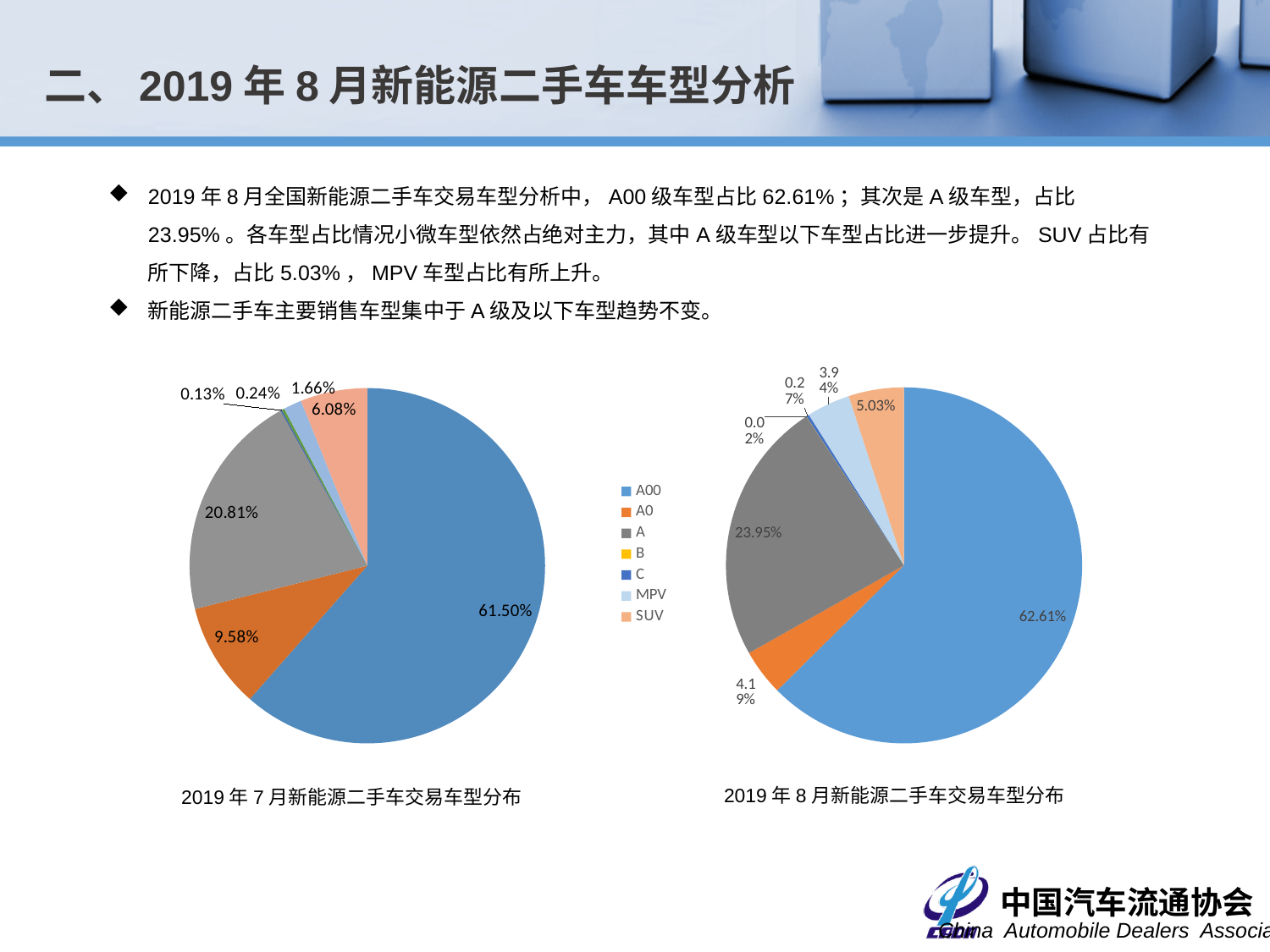

二、2019年8月新能源二手车车型分析
2019年8月全国新能源二手车交易车型分析中，A00级车型占比62.61%；其次是A级车型，占比23.95%。各车型占比情况小微车型依然占绝对主力，其中A级车型以下车型占比进一步提升。SUV占比有所下降，占比5.03%，MPV车型占比有所上升。
新能源二手车主要销售车型集中于A级及以下车型趋势不变。

### Chart

| Category | 数量 |
|---|---|
| A00 | 2811.0 |
| A0 | 438.0 |
| A | 951.0 |
| B | 0.0 |
| C | 6.0 |
| K | 11.0 |
| M | 76.0 |
| S | 278.0 |

### Chart

| Category |  |
|---|---|
| A00 | 0.6261184085284599 |
| A0 | 0.04188083000190367 |
| A | 0.23948220064724918 |
| B | 0.00019036740909956216 |
| C | 0.00266514372739387 |
| MPV | 0.03940605368360937 |
| SUV | 0.05025699600228441 |
2019年8月新能源二手车交易车型分布
2019年7月新能源二手车交易车型分布